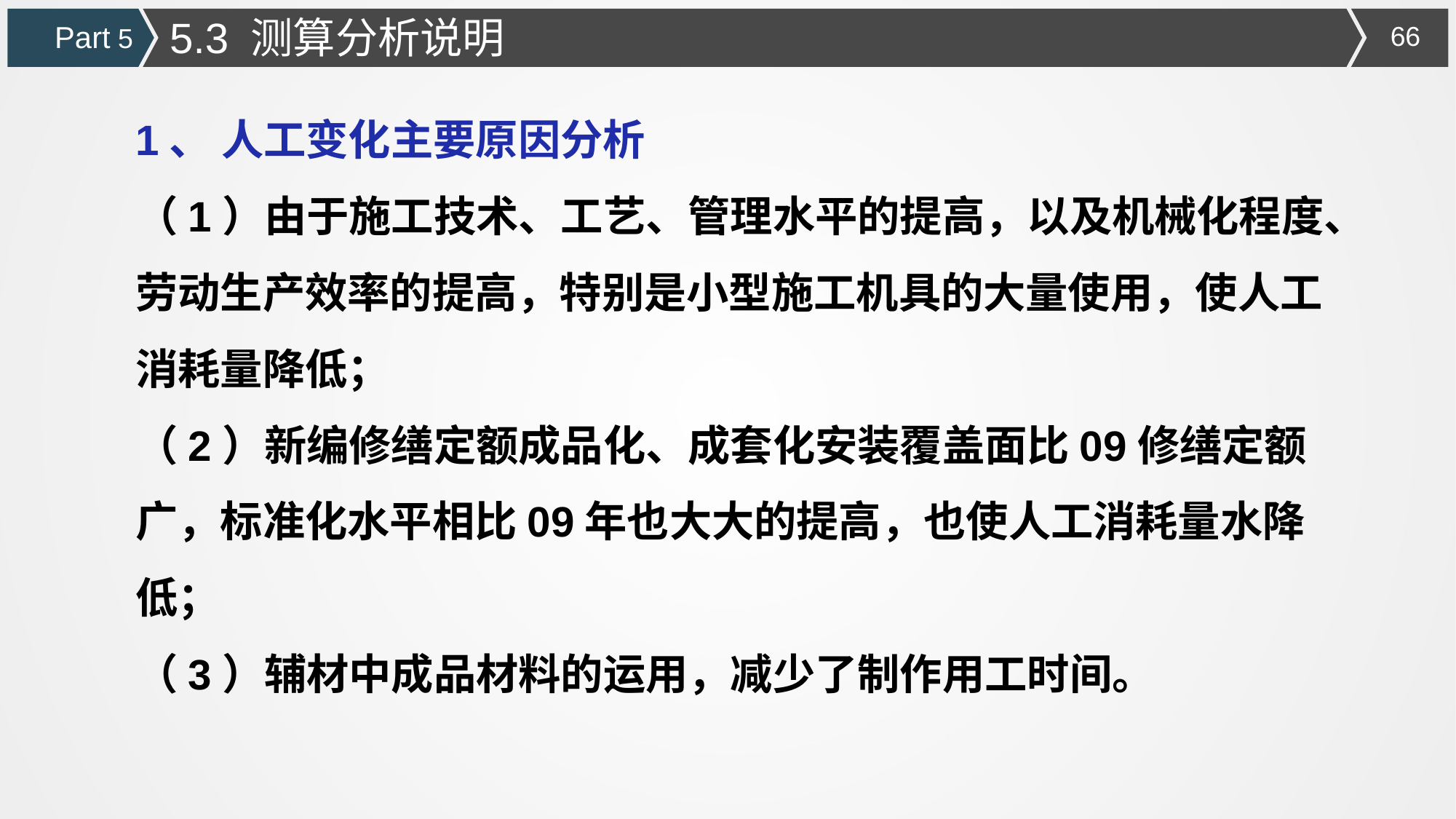

5.3 测算分析说明
Part 5
1、 人工变化主要原因分析
（1）由于施工技术、工艺、管理水平的提高，以及机械化程度、劳动生产效率的提高，特别是小型施工机具的大量使用，使人工消耗量降低；
（2）新编修缮定额成品化、成套化安装覆盖面比09修缮定额广，标准化水平相比09年也大大的提高，也使人工消耗量水降低；
（3）辅材中成品材料的运用，减少了制作用工时间。